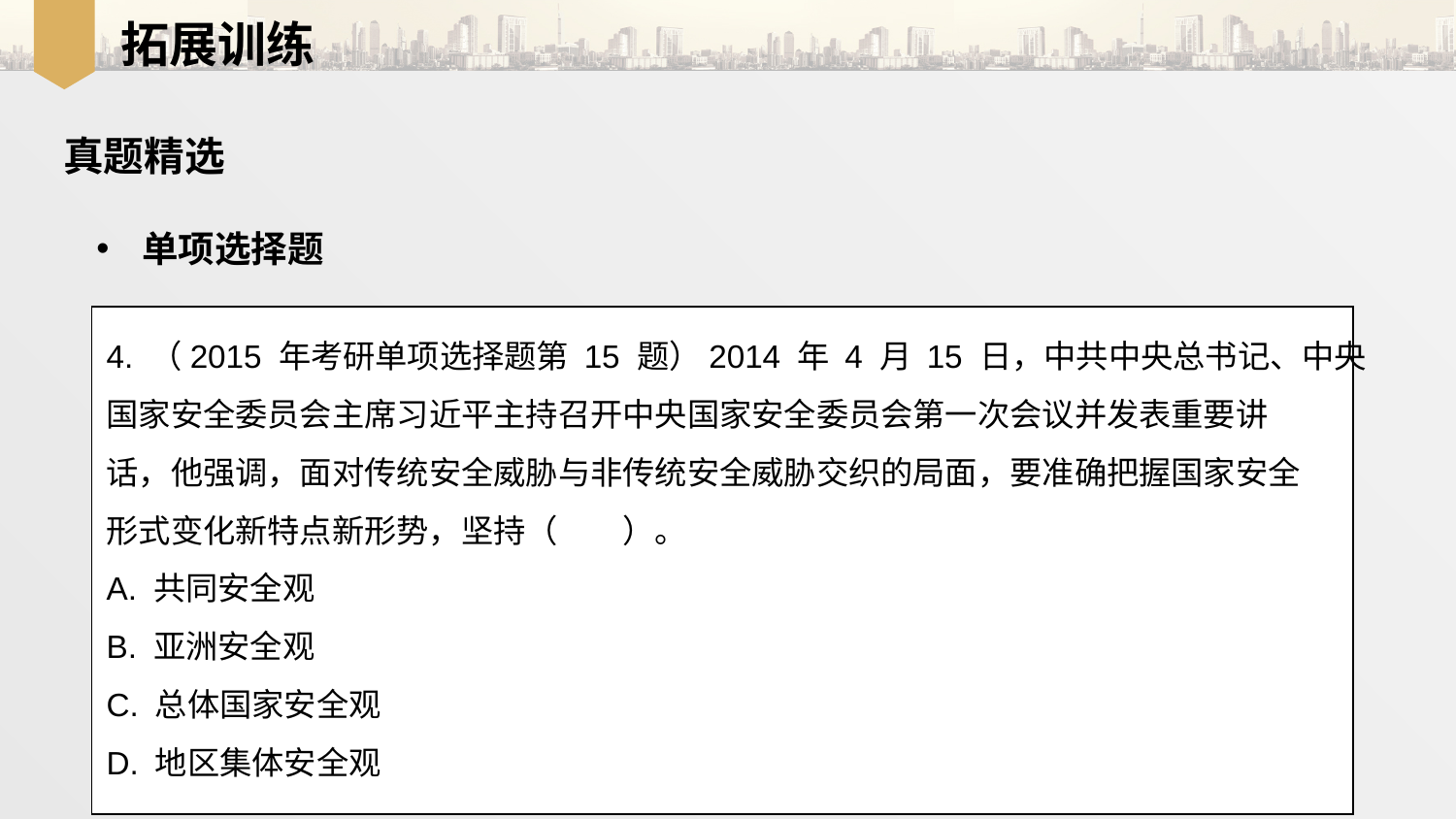

拓展训练
真题精选
单项选择题

4. （2015 年考研单项选择题第 15 题）2014 年 4 月 15 日，中共中央总书记、中央
国家安全委员会主席习近平主持召开中央国家安全委员会第一次会议并发表重要讲
话，他强调，面对传统安全威胁与非传统安全威胁交织的局面，要准确把握国家安全
形式变化新特点新形势，坚持（　　）。
A. 共同安全观
B. 亚洲安全观
C. 总体国家安全观
D. 地区集体安全观